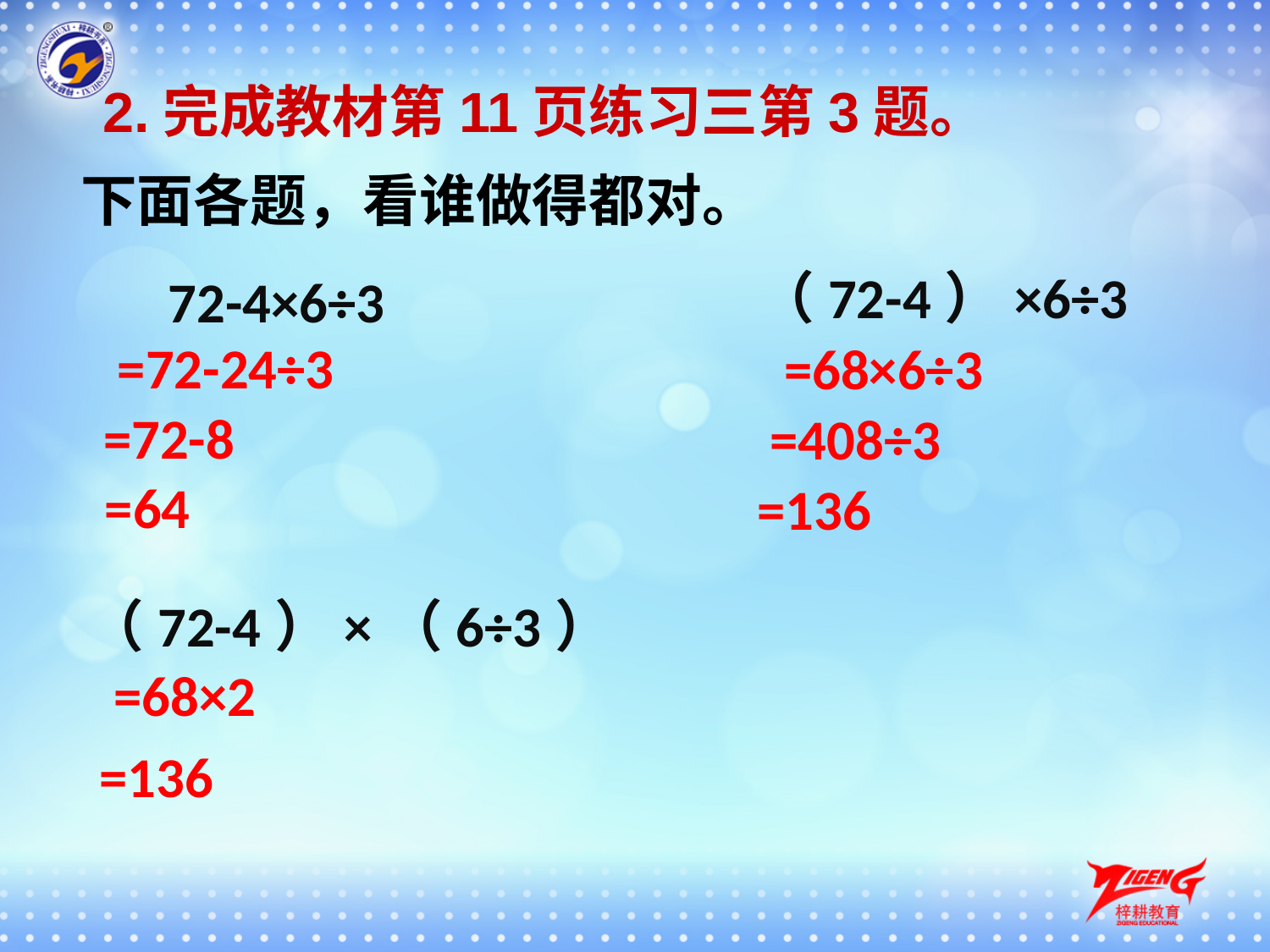

2.完成教材第11页练习三第3题。
下面各题，看谁做得都对。
（72-4）×6÷3
72-4×6÷3
=72-24÷3
=68×6÷3
=72-8
=408÷3
=64
=136
（72-4）×（6÷3）
=68×2
=136